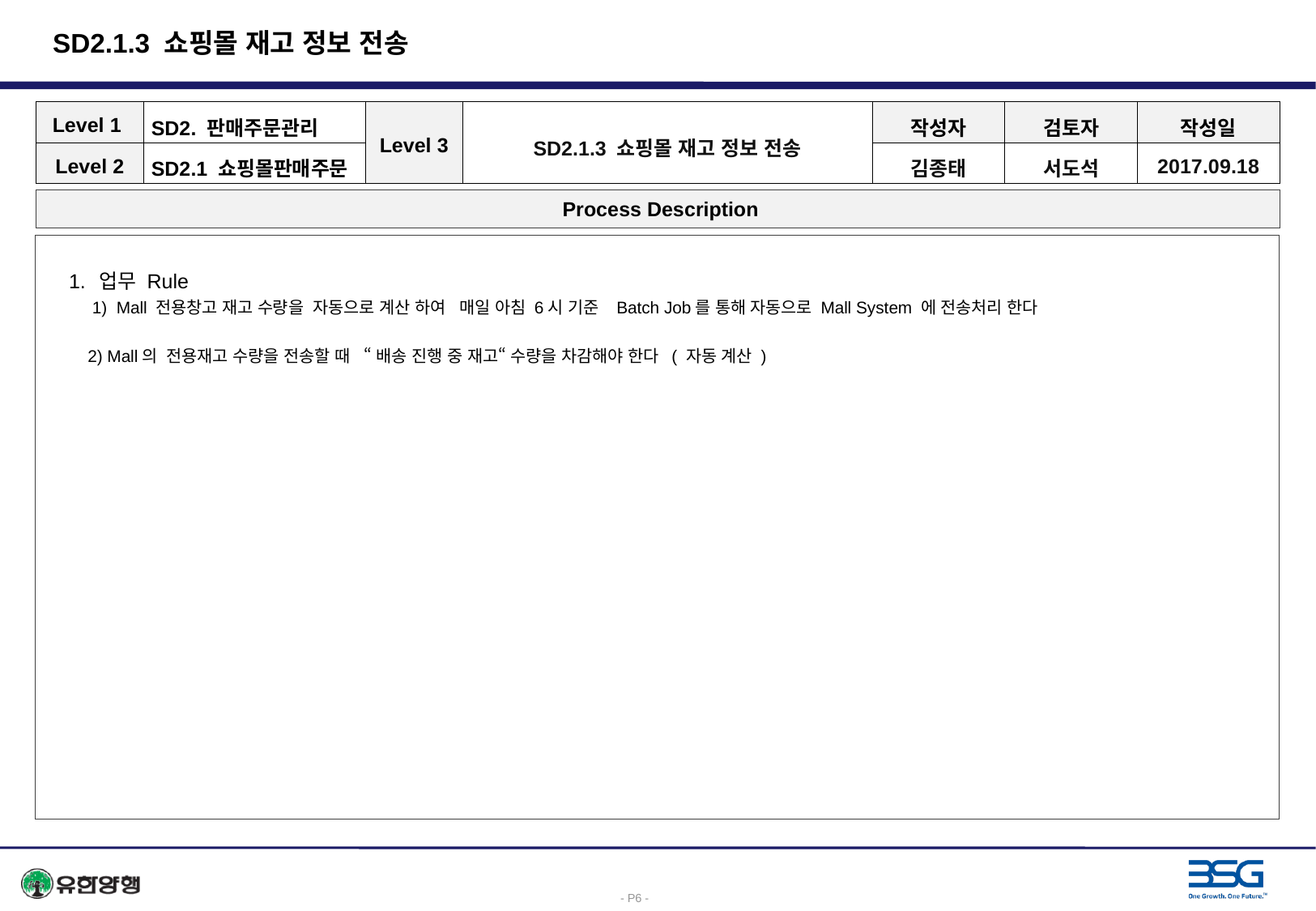

# SD2.1.3 쇼핑몰 재고 정보 전송
| Level 1 | SD2. 판매주문관리 | Level 3 | SD2.1.3 쇼핑몰 재고 정보 전송 | 작성자 | 검토자 | 작성일 |
| --- | --- | --- | --- | --- | --- | --- |
| Level 2 | SD2.1 쇼핑몰판매주문 |  |  | 김종태 | 서도석 | 2017.09.18 |
 Process Description
업무 Rule
     1)  Mall 전용창고 재고 수량을  자동으로 계산 하여   매일 아침 6시 기준   Batch Job를 통해 자동으로 Mall System 에 전송처리 한다

    2) Mall의  전용재고 수량을 전송할 때   “ 배송 진행 중 재고“ 수량을 차감해야 한다  ( 자동 계산 )